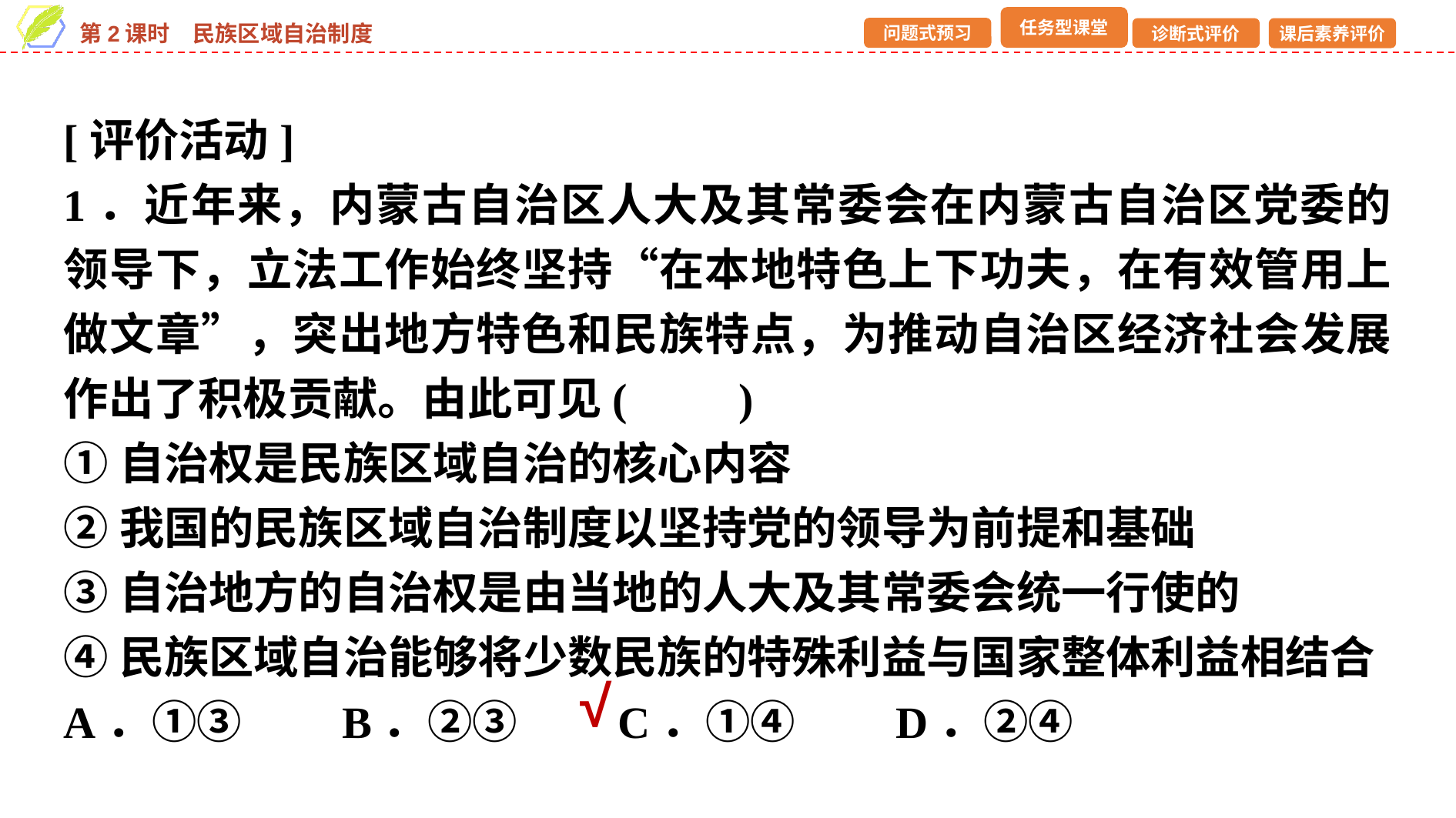

[评价活动]
1．近年来，内蒙古自治区人大及其常委会在内蒙古自治区党委的领导下，立法工作始终坚持“在本地特色上下功夫，在有效管用上做文章”，突出地方特色和民族特点，为推动自治区经济社会发展作出了积极贡献。由此可见(　　)
①自治权是民族区域自治的核心内容
②我国的民族区域自治制度以坚持党的领导为前提和基础
③自治地方的自治权是由当地的人大及其常委会统一行使的
④民族区域自治能够将少数民族的特殊利益与国家整体利益相结合
A．①③　　B．②③　　C．①④　　D．②④
√